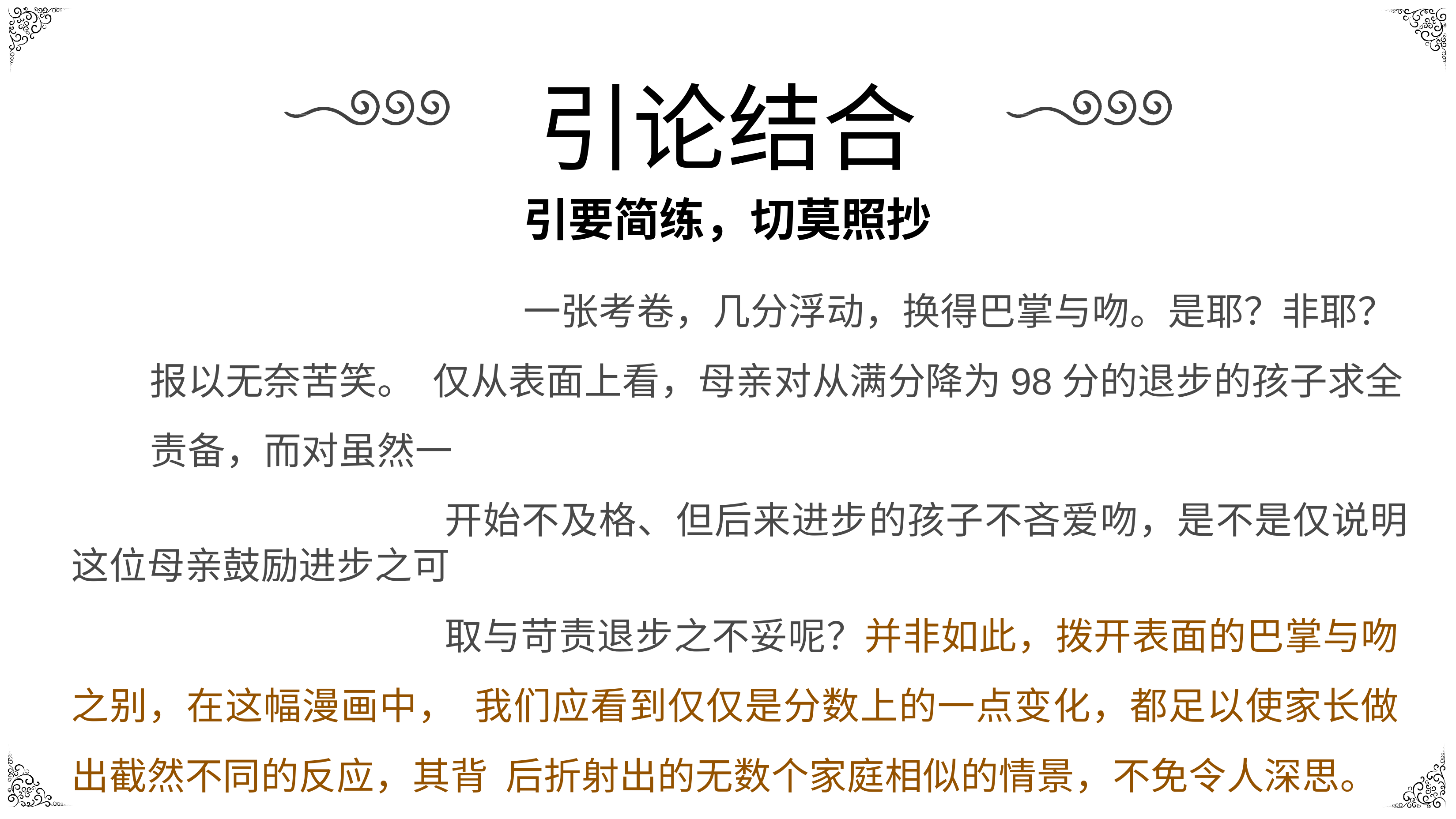

# 引论结合

引要简练，切莫照抄
一张考卷，几分浮动，换得巴掌与吻。是耶？非耶？报以无奈苦笑。  仅从表面上看，母亲对从满分降为98分的退步的孩子求全责备，而对虽然一
开始不及格、但后来进步的孩子不吝爱吻，是不是仅说明这位母亲鼓励进步之可
取与苛责退步之不妥呢？并非如此，拨开表面的巴掌与吻之别，在这幅漫画中，  我们应看到仅仅是分数上的一点变化，都足以使家长做出截然不同的反应，其背  后折射出的无数个家庭相似的情景，不免令人深思。
——全国卷优秀作文《巴掌与吻，教育之痛》